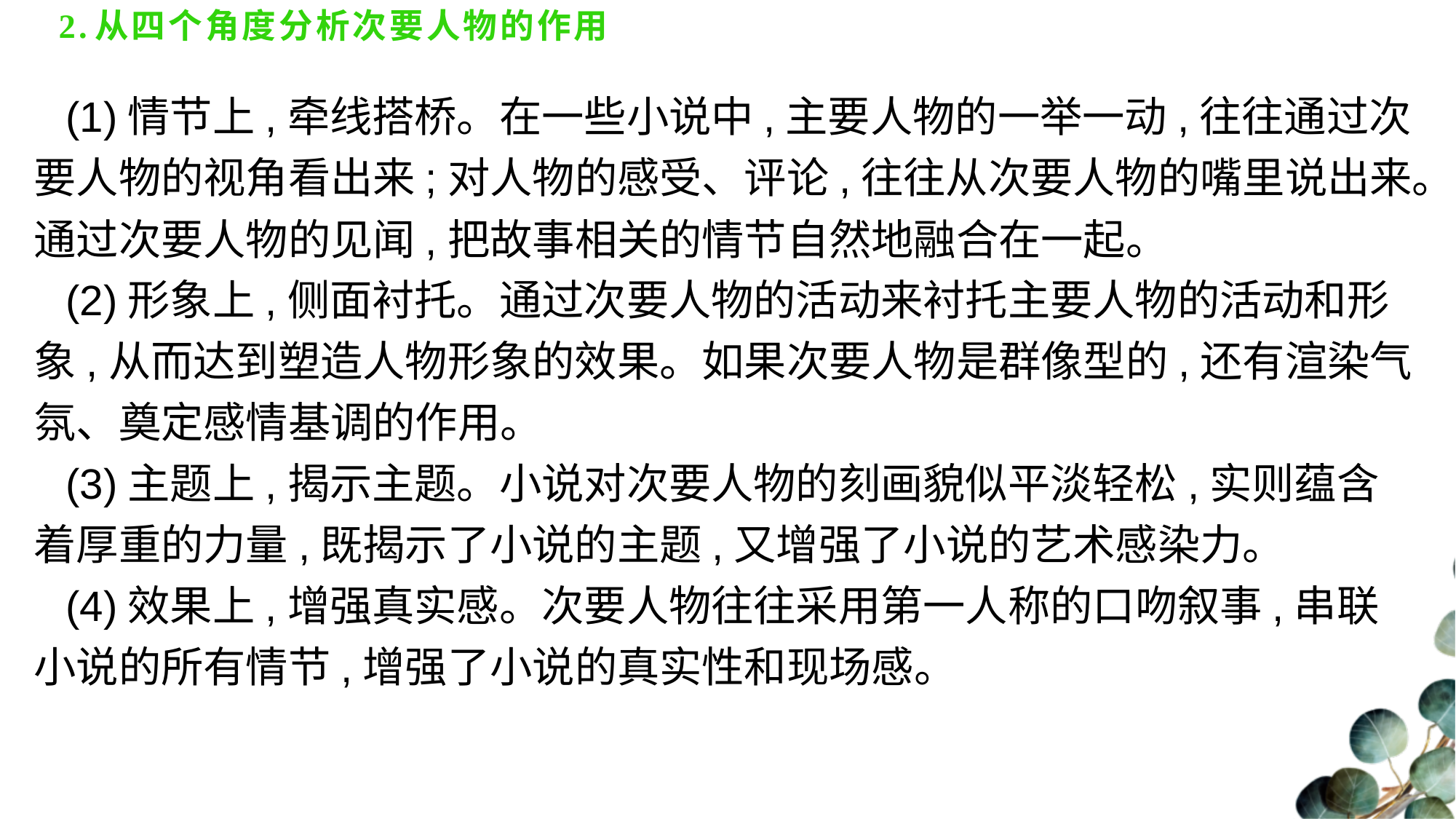

# 2.从四个角度分析次要人物的作用
(1)情节上,牵线搭桥。在一些小说中,主要人物的一举一动,往往通过次要人物的视角看出来;对人物的感受、评论,往往从次要人物的嘴里说出来。通过次要人物的见闻,把故事相关的情节自然地融合在一起。
(2)形象上,侧面衬托。通过次要人物的活动来衬托主要人物的活动和形象,从而达到塑造人物形象的效果。如果次要人物是群像型的,还有渲染气氛、奠定感情基调的作用。
(3)主题上,揭示主题。小说对次要人物的刻画貌似平淡轻松,实则蕴含着厚重的力量,既揭示了小说的主题,又增强了小说的艺术感染力。
(4)效果上,增强真实感。次要人物往往采用第一人称的口吻叙事,串联小说的所有情节,增强了小说的真实性和现场感。